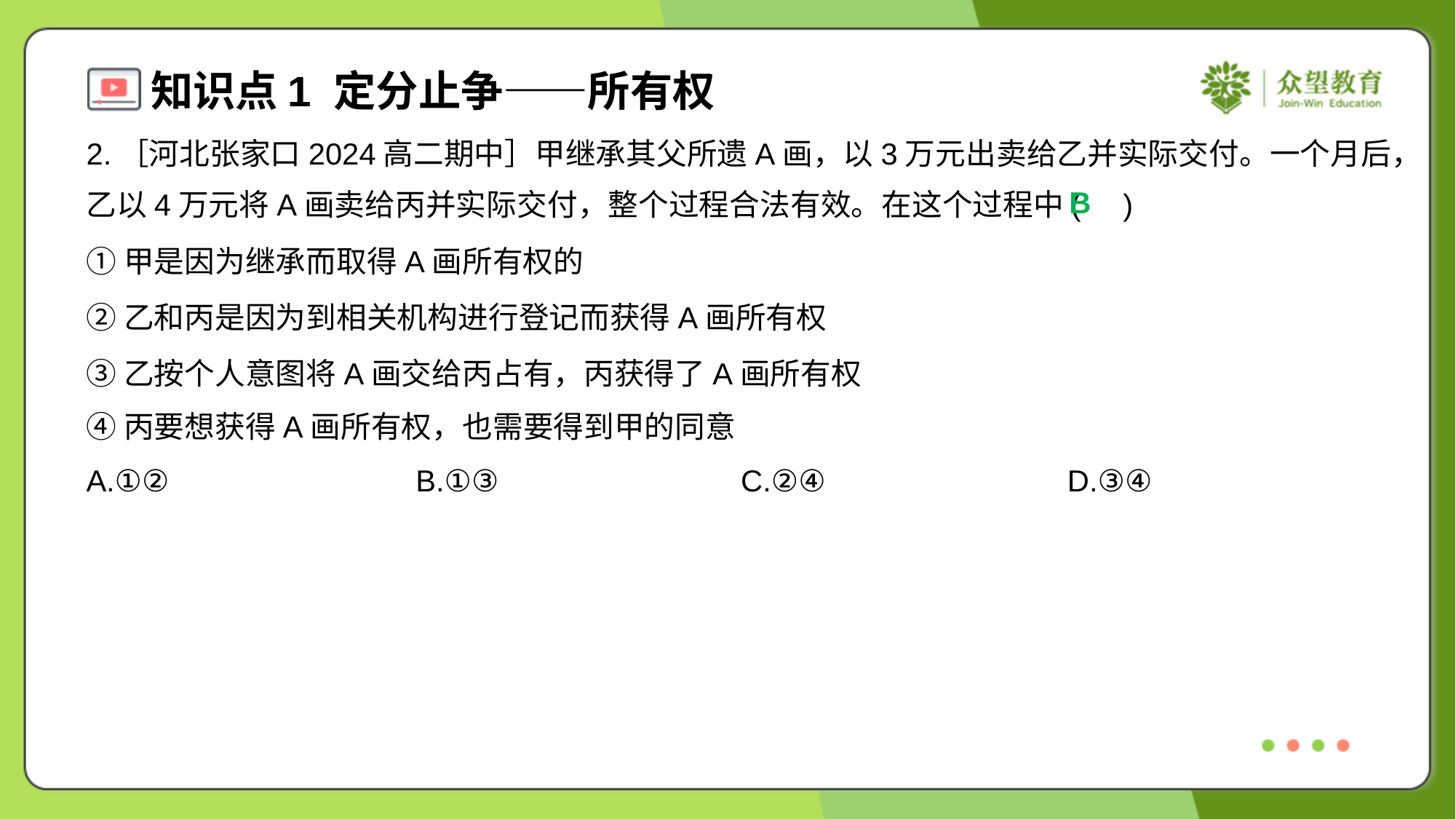

2.［河北张家口2024高二期中］甲继承其父所遗A画，以3万元出卖给乙并实际交付。一个月后，
乙以4万元将A画卖给丙并实际交付，整个过程合法有效。在这个过程中(     )
B
①甲是因为继承而取得A画所有权的
②乙和丙是因为到相关机构进行登记而获得A画所有权
③乙按个人意图将A画交给丙占有，丙获得了A画所有权
④丙要想获得A画所有权，也需要得到甲的同意
A.①②	B.①③	C.②④	D.③④